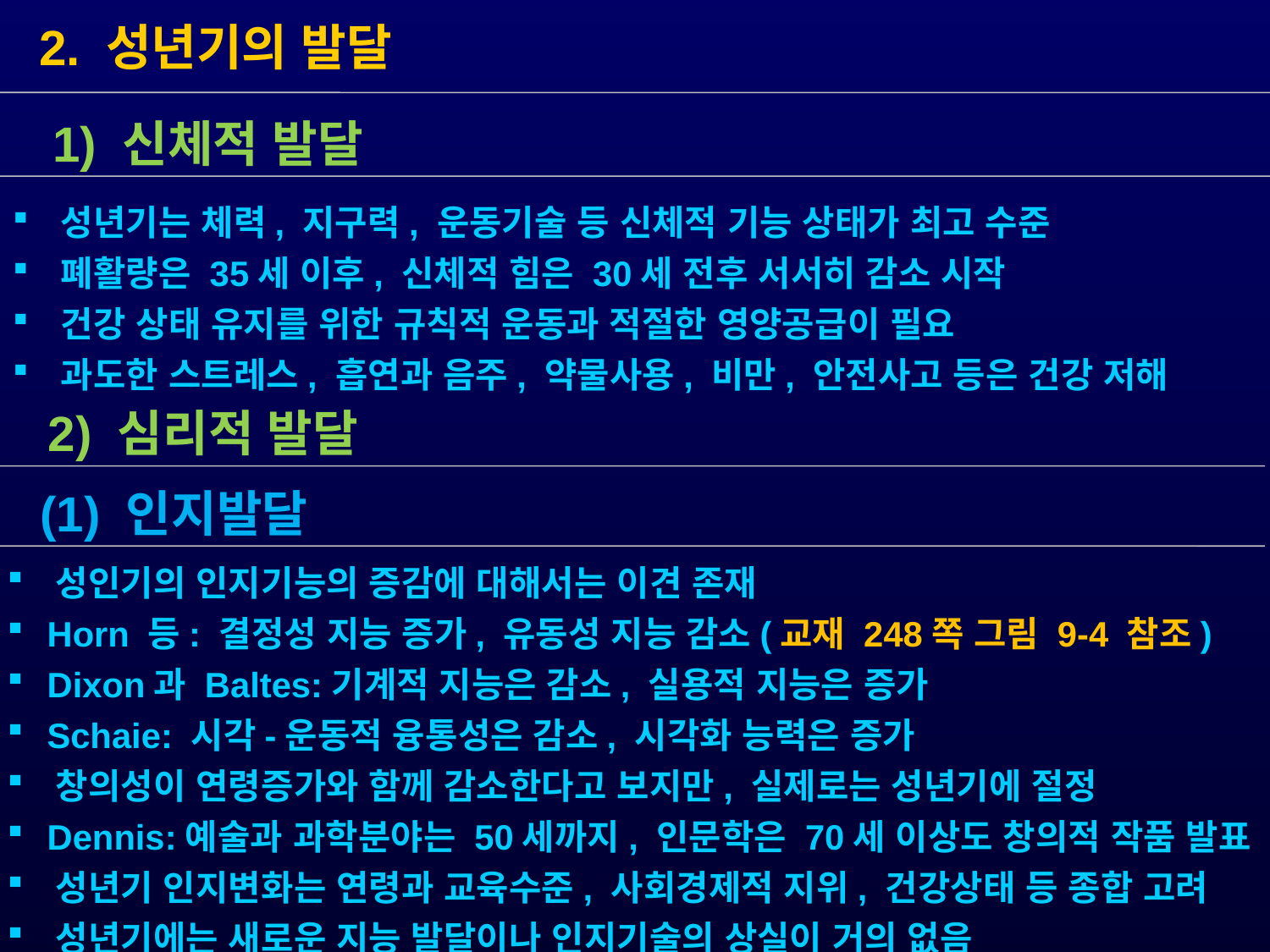

2. 성년기의 발달

  1) 신체적 발달

 성년기는 체력, 지구력, 운동기술 등 신체적 기능 상태가 최고 수준
 폐활량은 35세 이후, 신체적 힘은 30세 전후 서서히 감소 시작
 건강 상태 유지를 위한 규칙적 운동과 적절한 영양공급이 필요
 과도한 스트레스, 흡연과 음주, 약물사용, 비만, 안전사고 등은 건강 저해
  2) 심리적 발달

  (1) 인지발달
 성인기의 인지기능의 증감에 대해서는 이견 존재
 Horn 등: 결정성 지능 증가, 유동성 지능 감소(교재 248쪽 그림 9-4 참조)
 Dixon과 Baltes:기계적 지능은 감소, 실용적 지능은 증가
 Schaie: 시각-운동적 융통성은 감소, 시각화 능력은 증가
 창의성이 연령증가와 함께 감소한다고 보지만, 실제로는 성년기에 절정
 Dennis:예술과 과학분야는 50세까지, 인문학은 70세 이상도 창의적 작품 발표
 성년기 인지변화는 연령과 교육수준, 사회경제적 지위, 건강상태 등 종합 고려
 성년기에는 새로운 지능 발달이나 인지기술의 상실이 거의 없음